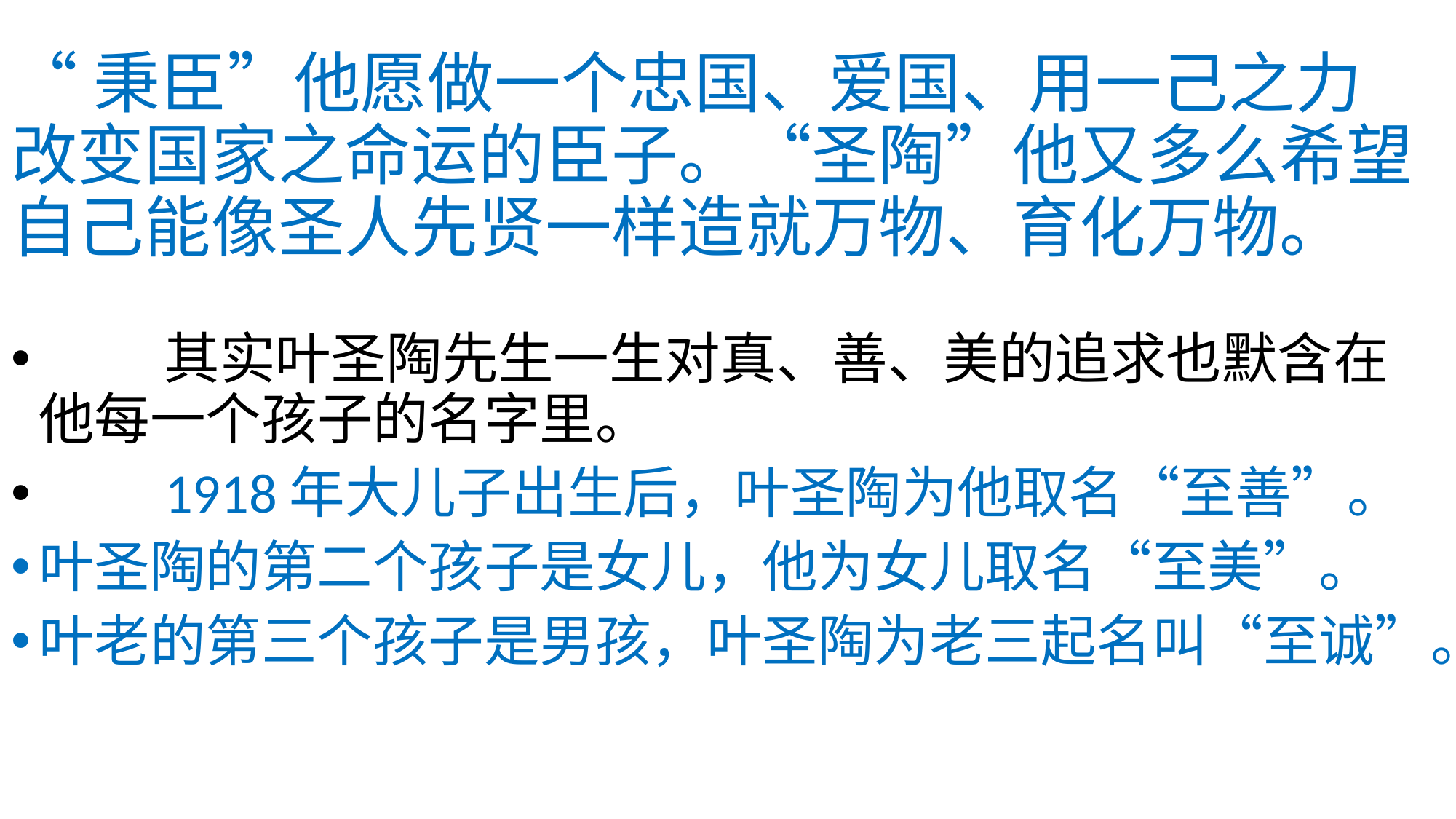

# “秉臣”他愿做一个忠国、爱国、用一己之力改变国家之命运的臣子。“圣陶”他又多么希望自己能像圣人先贤一样造就万物、育化万物。
         其实叶圣陶先生一生对真、善、美的追求也默含在他每一个孩子的名字里。
          1918年大儿子出生后，叶圣陶为他取名“至善”。
叶圣陶的第二个孩子是女儿，他为女儿取名“至美”。
叶老的第三个孩子是男孩，叶圣陶为老三起名叫“至诚”。